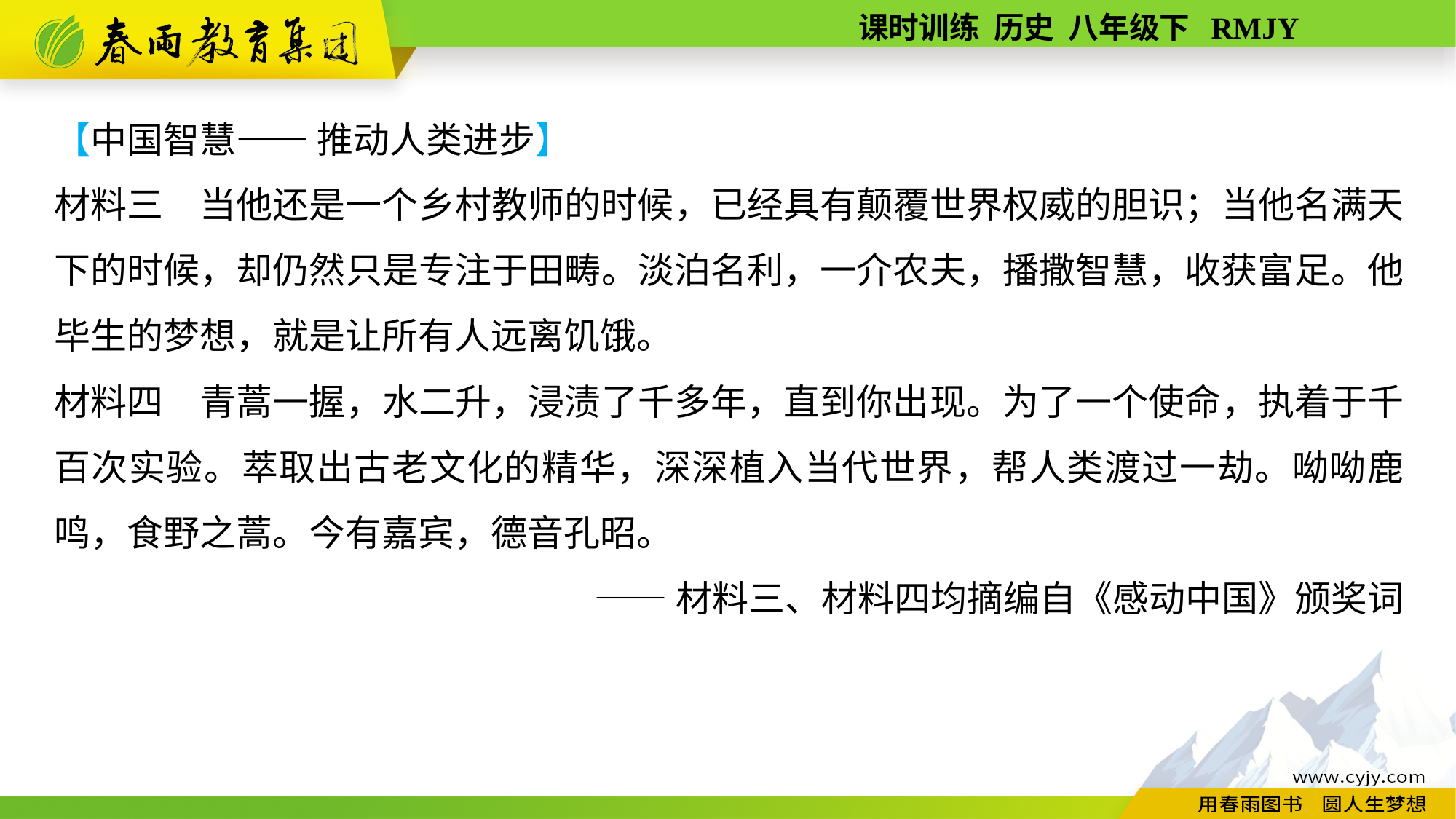

【中国智慧—— 推动人类进步】
材料三　当他还是一个乡村教师的时候，已经具有颠覆世界权威的胆识；当他名满天下的时候，却仍然只是专注于田畴。淡泊名利，一介农夫，播撒智慧，收获富足。他毕生的梦想，就是让所有人远离饥饿。
材料四　青蒿一握，水二升，浸渍了千多年，直到你出现。为了一个使命，执着于千百次实验。萃取出古老文化的精华，深深植入当代世界，帮人类渡过一劫。呦呦鹿鸣，食野之蒿。今有嘉宾，德音孔昭。
——材料三、材料四均摘编自《感动中国》颁奖词